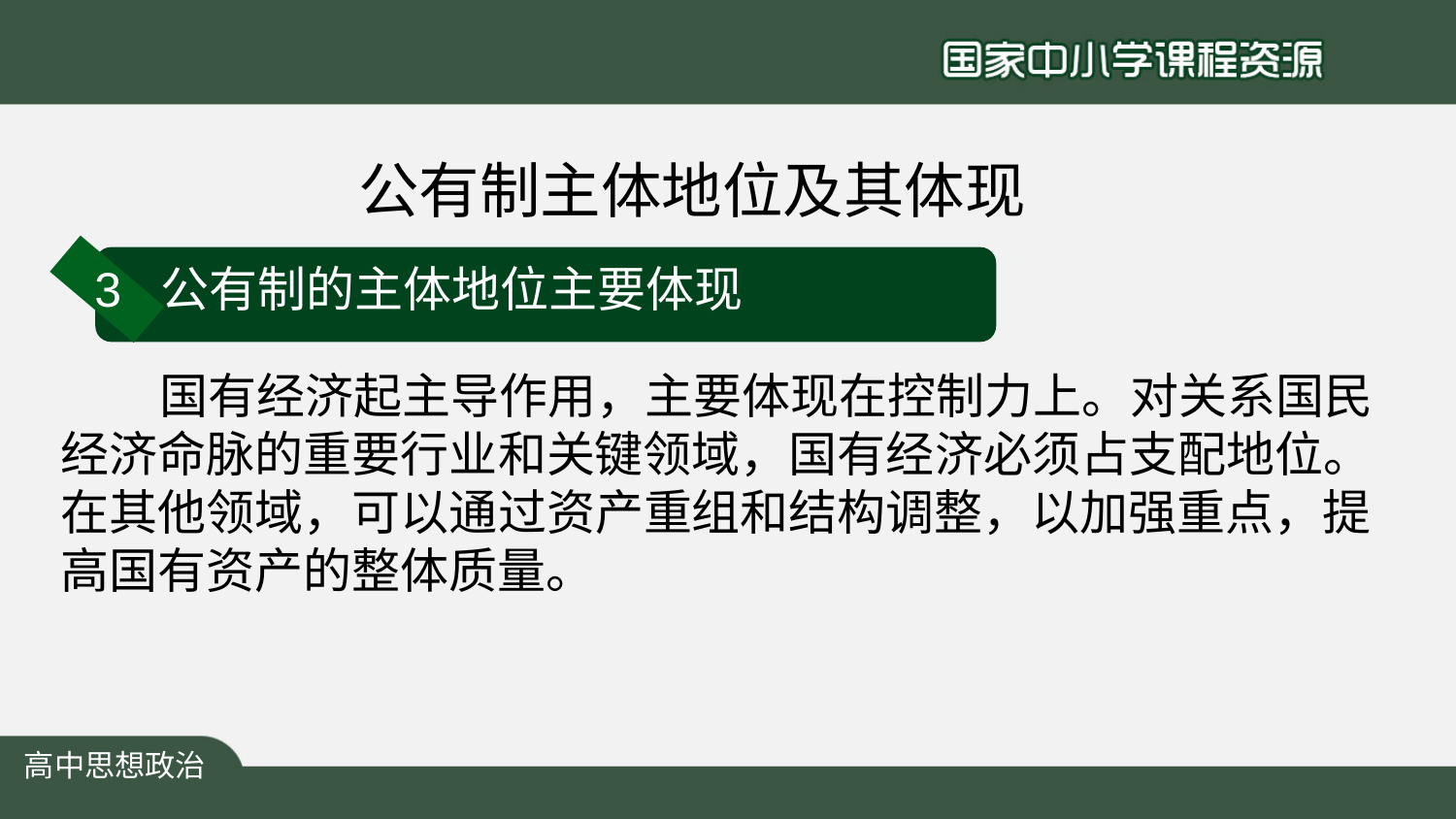

# 公有制主体地位及其体现

3  公有制的主体地位主要体现

        国有经济起主导作用，主要体现在控制力上。对关系国民经济命脉的重要行业和关键领域，国有经济必须占支配地位。在其他领域，可以通过资产重组和结构调整，以加强重点，提高国有资产的整体质量。